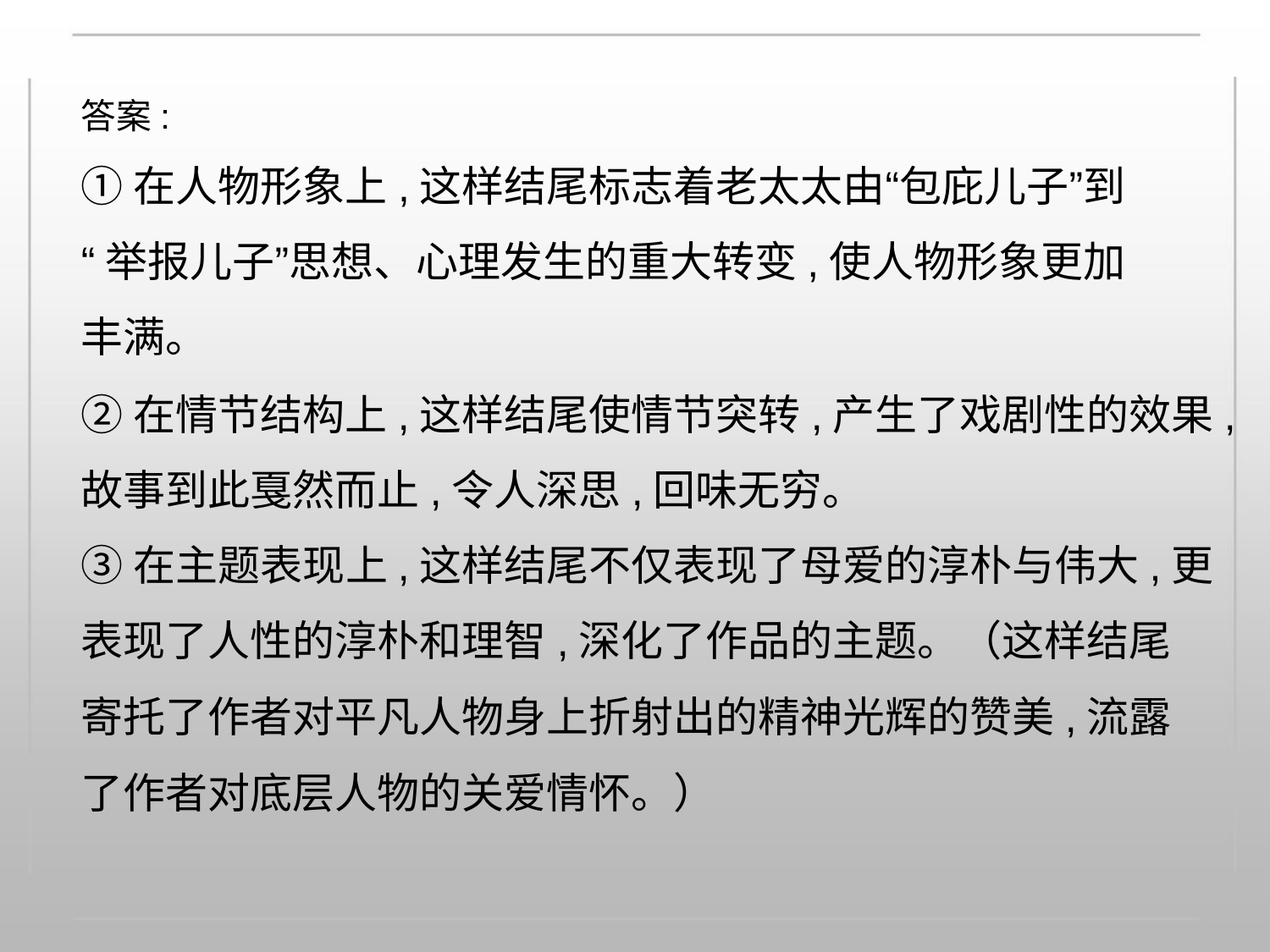

答案:
①在人物形象上,这样结尾标志着老太太由“包庇儿子”到
“举报儿子”思想、心理发生的重大转变,使人物形象更加
丰满。
②在情节结构上,这样结尾使情节突转,产生了戏剧性的效果,
故事到此戛然而止,令人深思,回味无穷。
③在主题表现上,这样结尾不仅表现了母爱的淳朴与伟大,更
表现了人性的淳朴和理智,深化了作品的主题。（这样结尾
寄托了作者对平凡人物身上折射出的精神光辉的赞美,流露
了作者对底层人物的关爱情怀。）